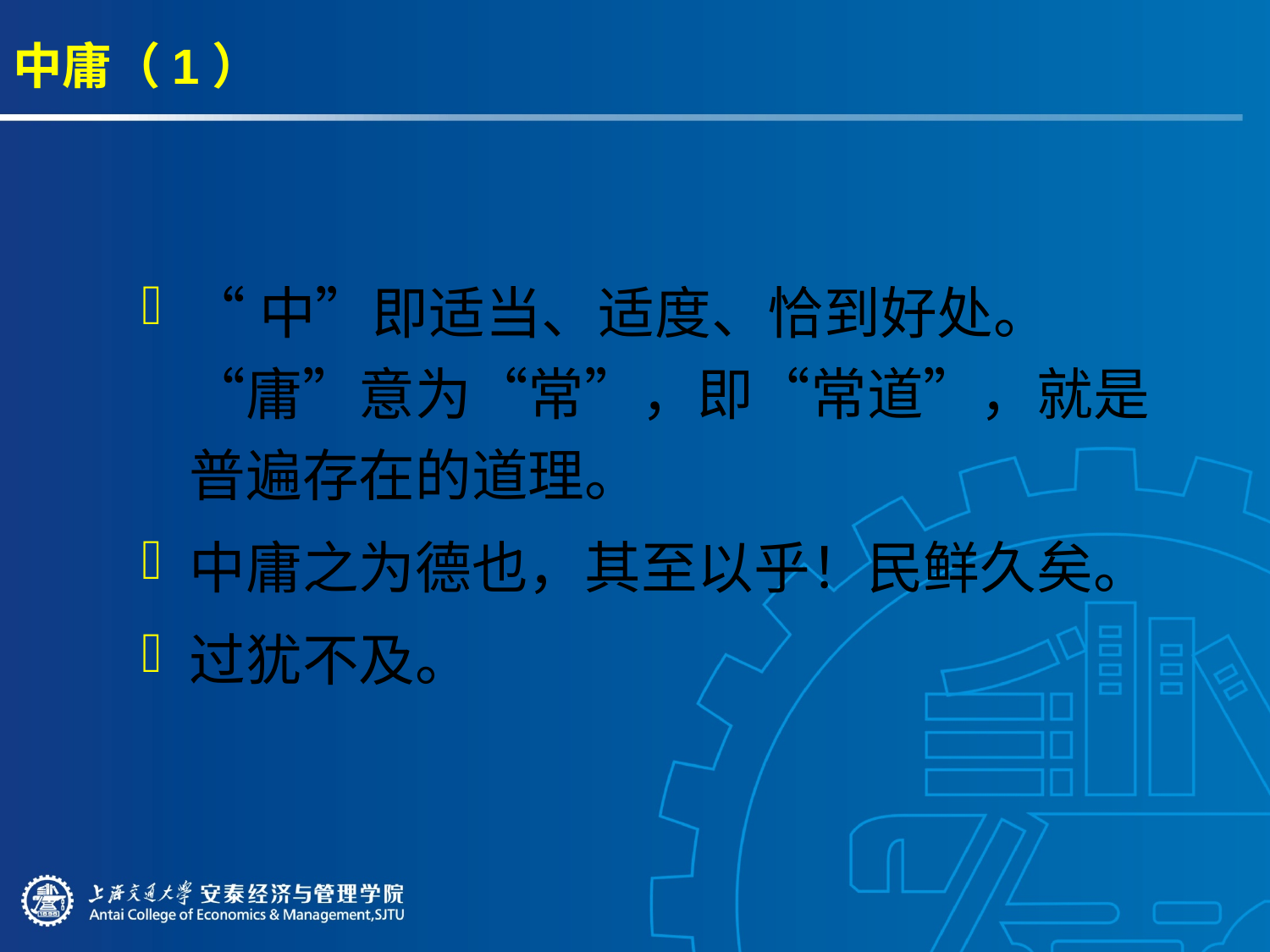

# 中庸（1）
“中”即适当、适度、恰到好处。“庸”意为“常”，即“常道”，就是普遍存在的道理。
中庸之为德也，其至以乎！民鲜久矣。
过犹不及。